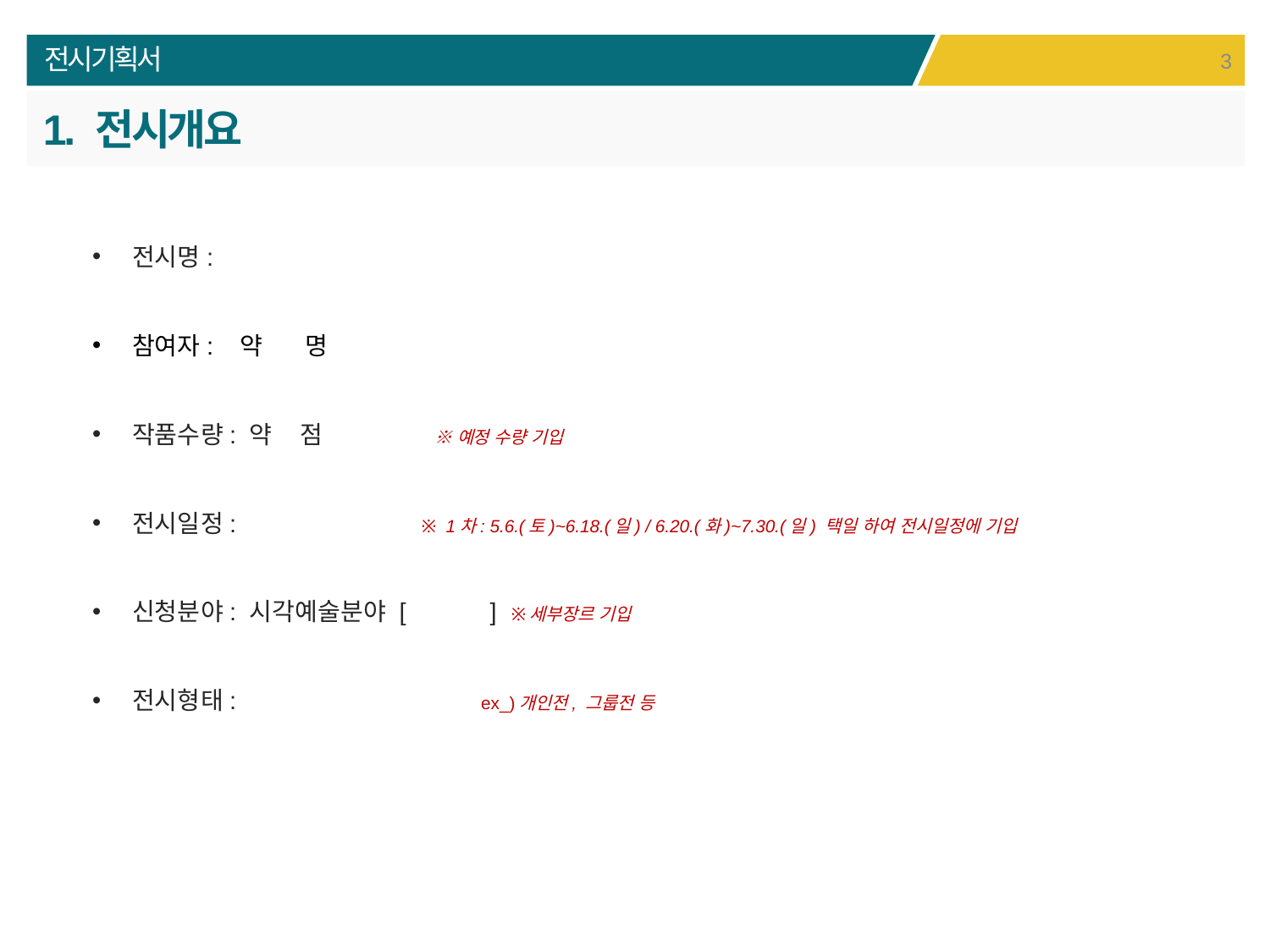

전시기획서
1. 전시개요
전시명:
참여자:   약      명
작품수량: 약    점                ※ 예정 수량 기입
전시일정:                            ※  1차: 5.6.(토)~6.18.(일) / 6.20.(화)~7.30.(일) 택일 하여 전시일정에 기입
신청분야: 시각예술분야 [            ]  ※세부장르 기입
전시형태:                                   ex_)개인전, 그룹전 등